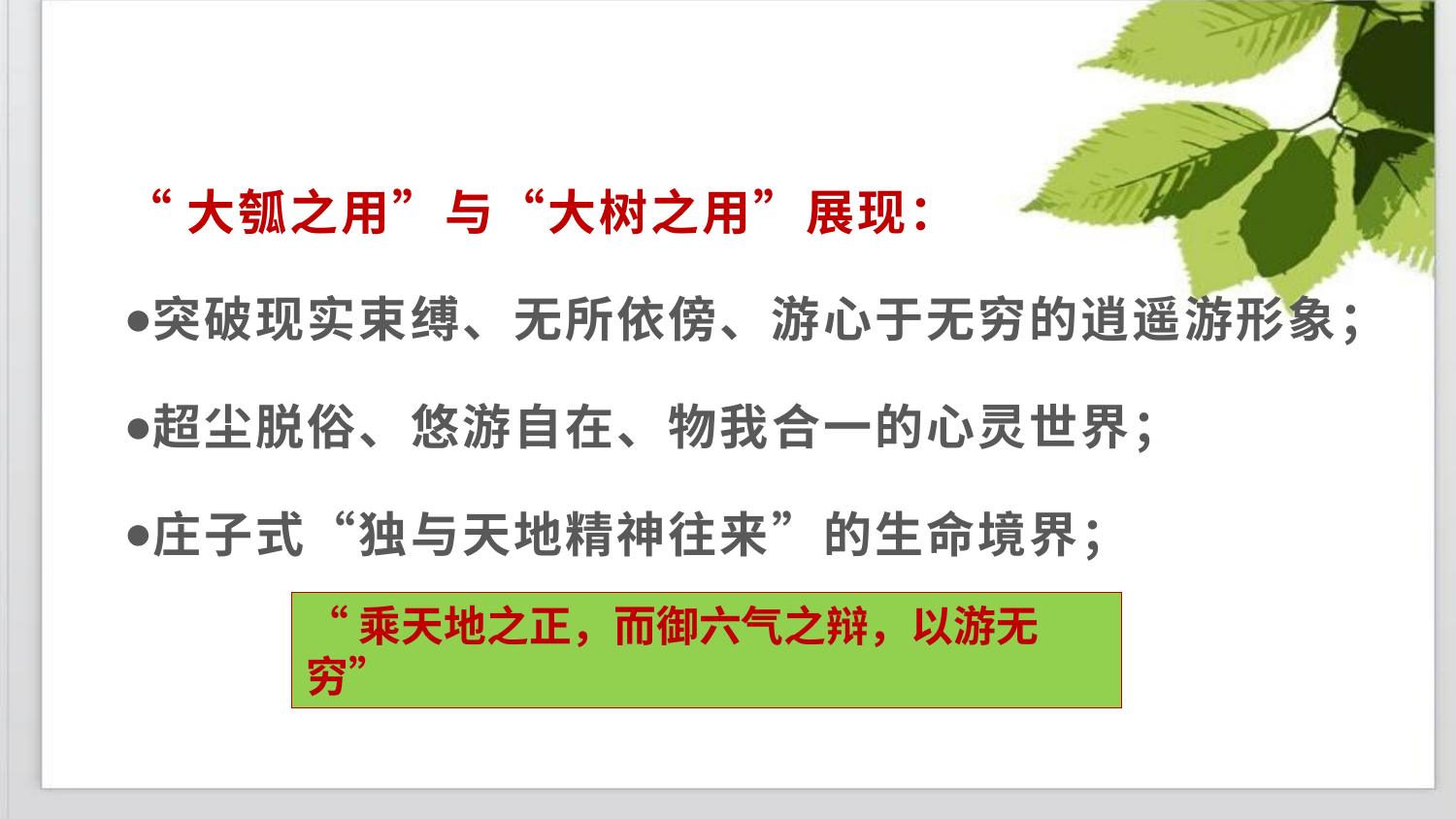

“大瓠之用”与“大树之用”展现：
突破现实束缚、无所依傍、游心于无穷的逍遥游形象；
超尘脱俗、悠游自在、物我合一的心灵世界；
庄子式“独与天地精神往来”的生命境界；

“乘天地之正，而御六气之辩，以游无穷”